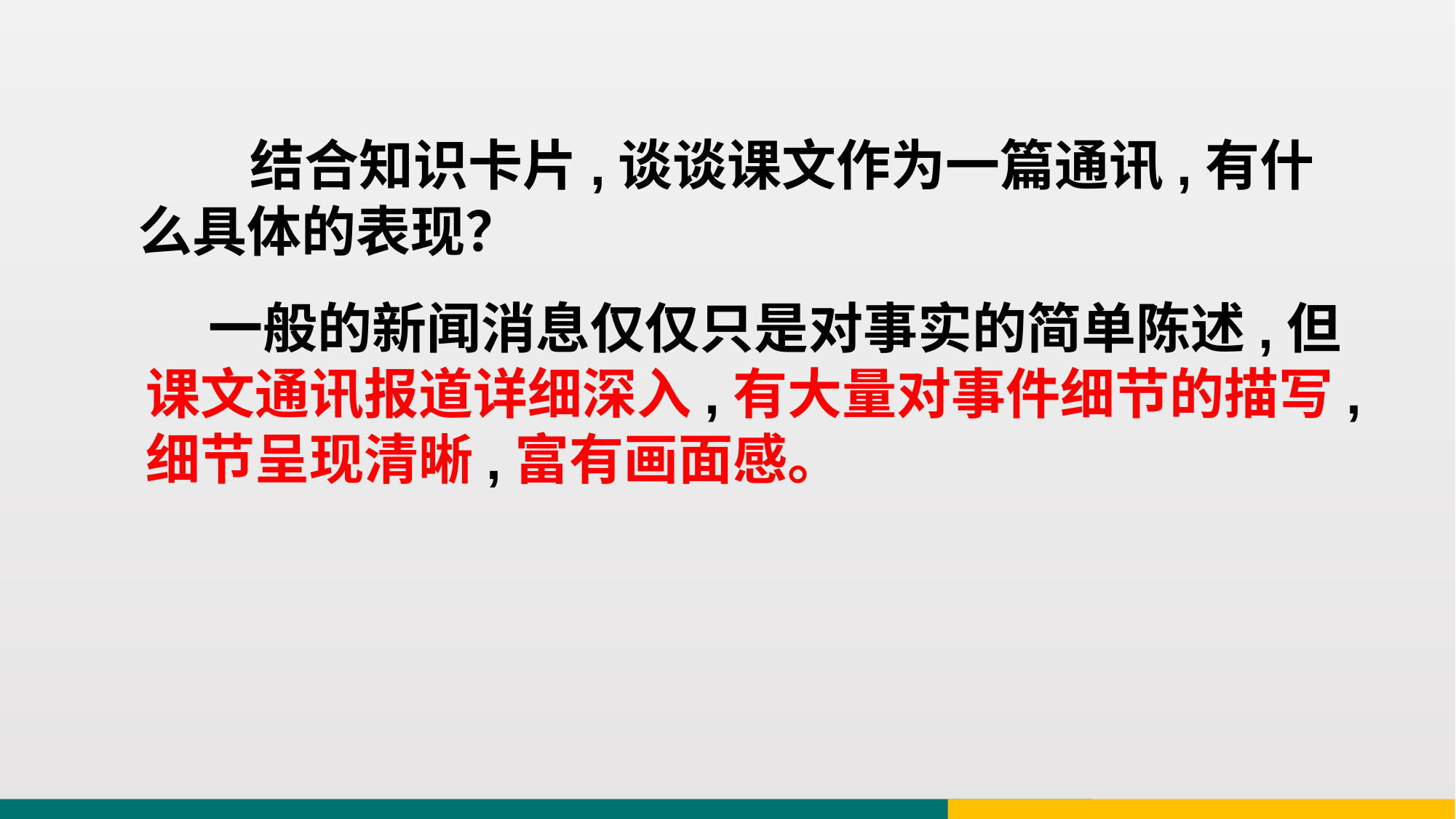

结合知识卡片,谈谈课文作为一篇通讯,有什么具体的表现？
    一般的新闻消息仅仅只是对事实的简单陈述,但课文通讯报道详细深入,有大量对事件细节的描写,细节呈现清晰,富有画面感。